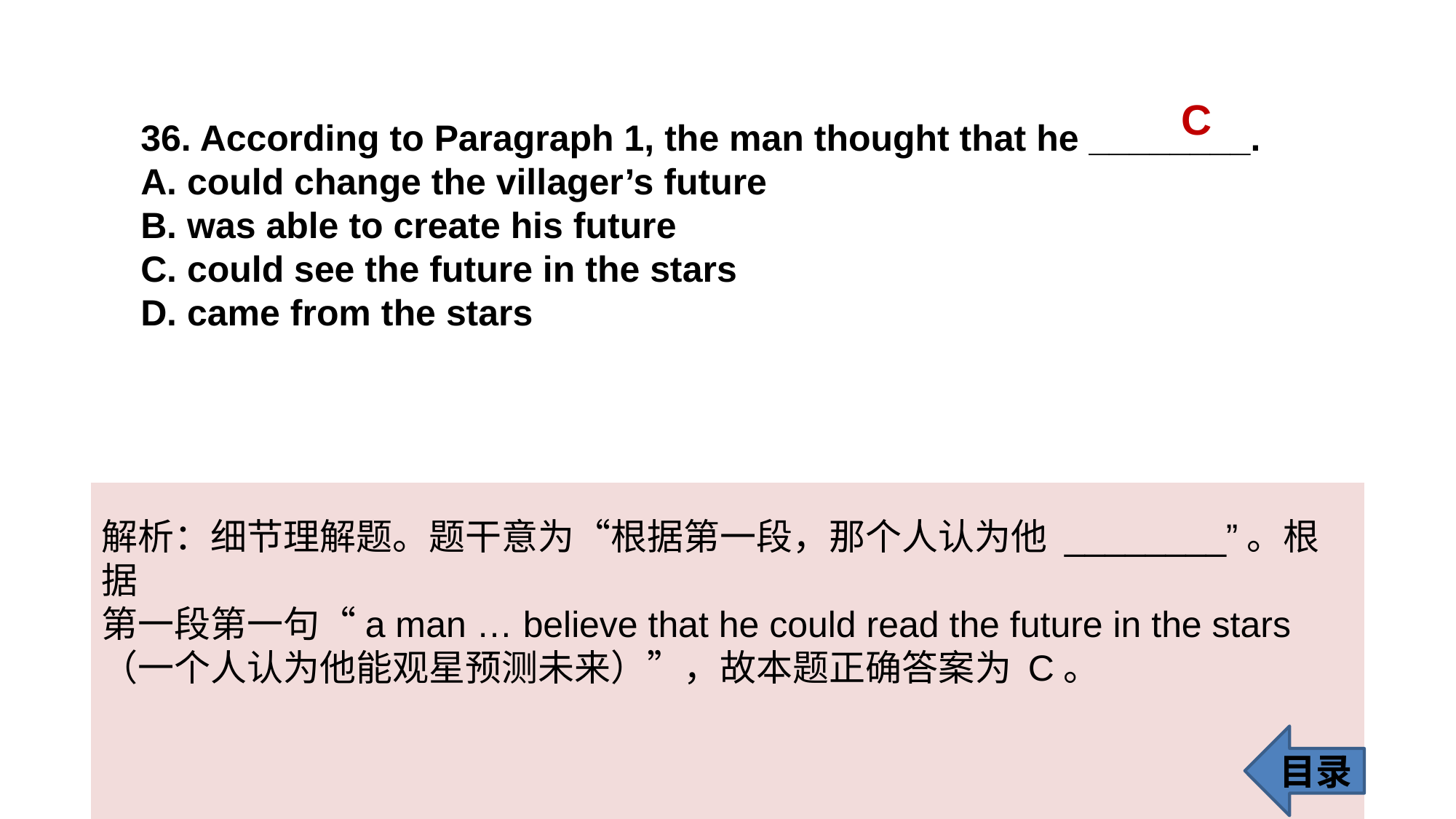

C
36. According to Paragraph 1, the man thought that he ________.
A. could change the villager’s future
B. was able to create his future
C. could see the future in the stars
D. came from the stars

解析：细节理解题。题干意为“根据第一段，那个人认为他 ________”。根据
第一段第一句“a man … believe that he could read the future in the stars（一个人认为他能观星预测未来）”，故本题正确答案为 C。
目录
38